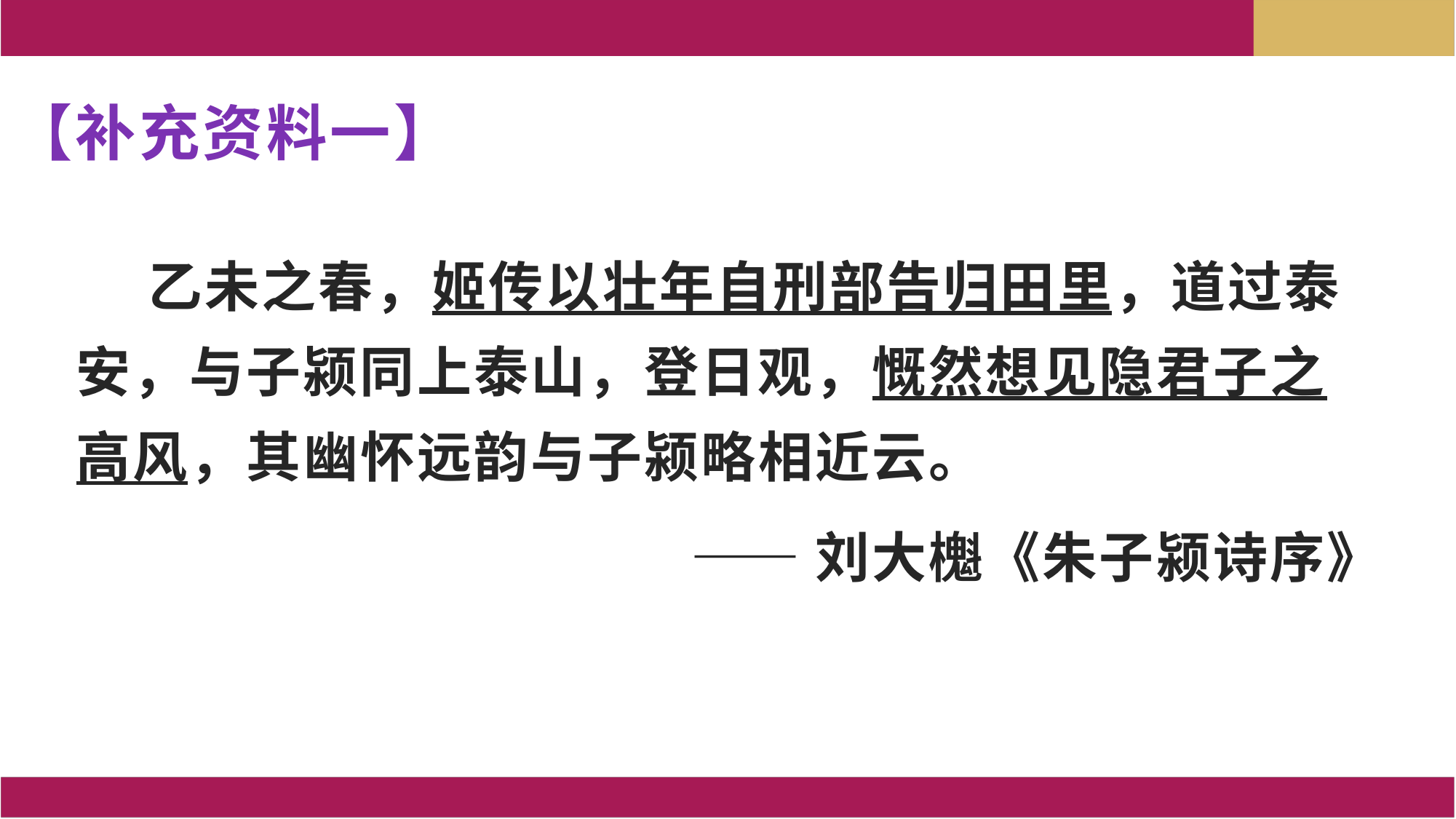

【补充资料一】

    乙未之春，姬传以壮年自刑部告归田里，道过泰安，与子颍同上泰山，登日观，慨然想见隐君子之高风，其幽怀远韵与子颍略相近云。
——刘大櫆《朱子颍诗序》